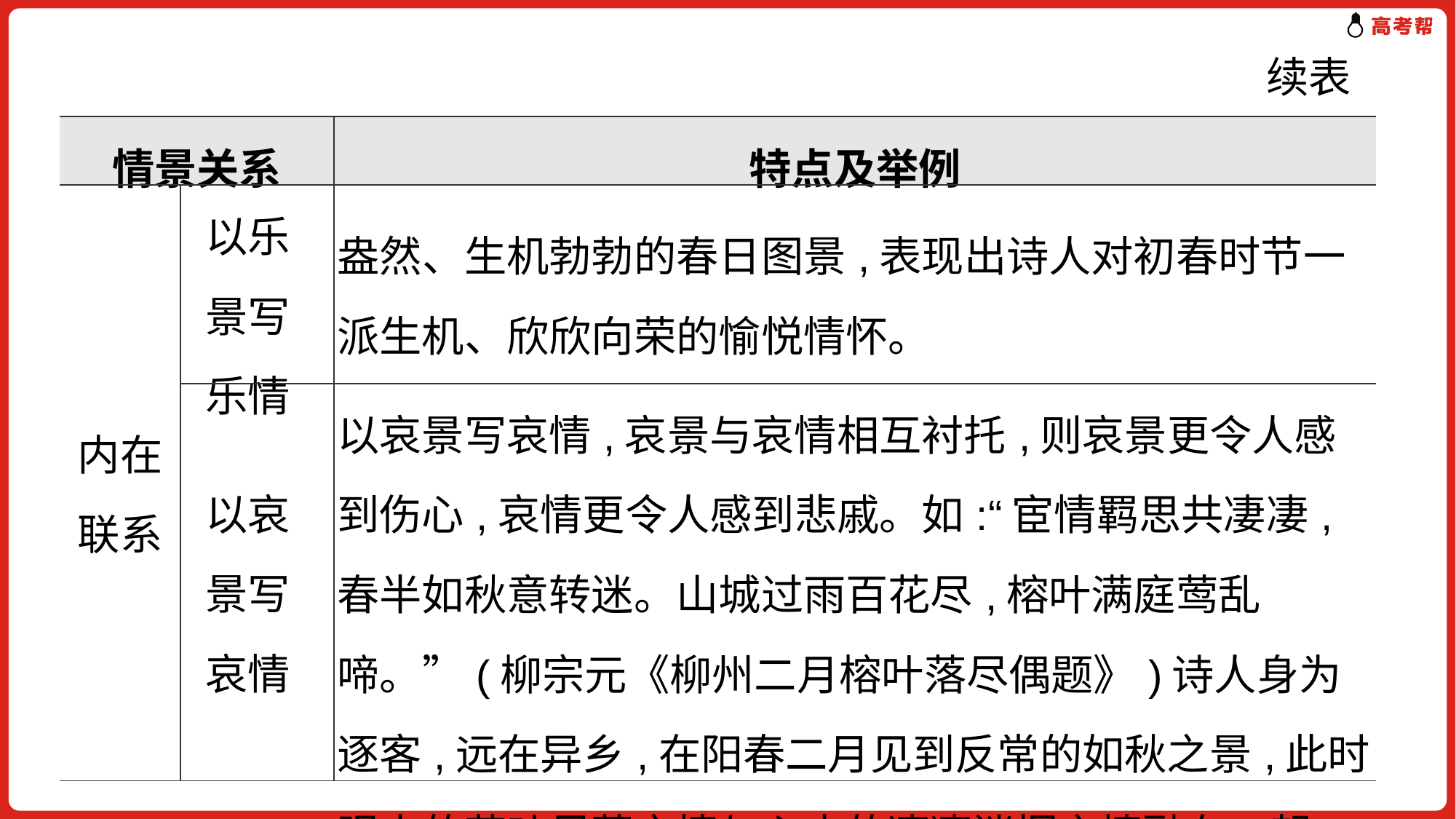

续表
| 情景关系 |  | 特点及举例 |
| --- | --- | --- |
| 内在 联系 | 以乐 景写 乐情 | 盎然、生机勃勃的春日图景,表现出诗人对初春时节一派生机、欣欣向荣的愉悦情怀。 |
|  | 以哀 景写 哀情 | 以哀景写哀情,哀景与哀情相互衬托,则哀景更令人感到伤心,哀情更令人感到悲戚。如:“宦情羁思共凄凄,春半如秋意转迷。山城过雨百花尽,榕叶满庭莺乱啼。”(柳宗元《柳州二月榕叶落尽偶题》)诗人身为逐客,远在异乡,在阳春二月见到反常的如秋之景,此时眼中的花叶尽落之情与心中的凄凄迷惘之情融在一起。 |